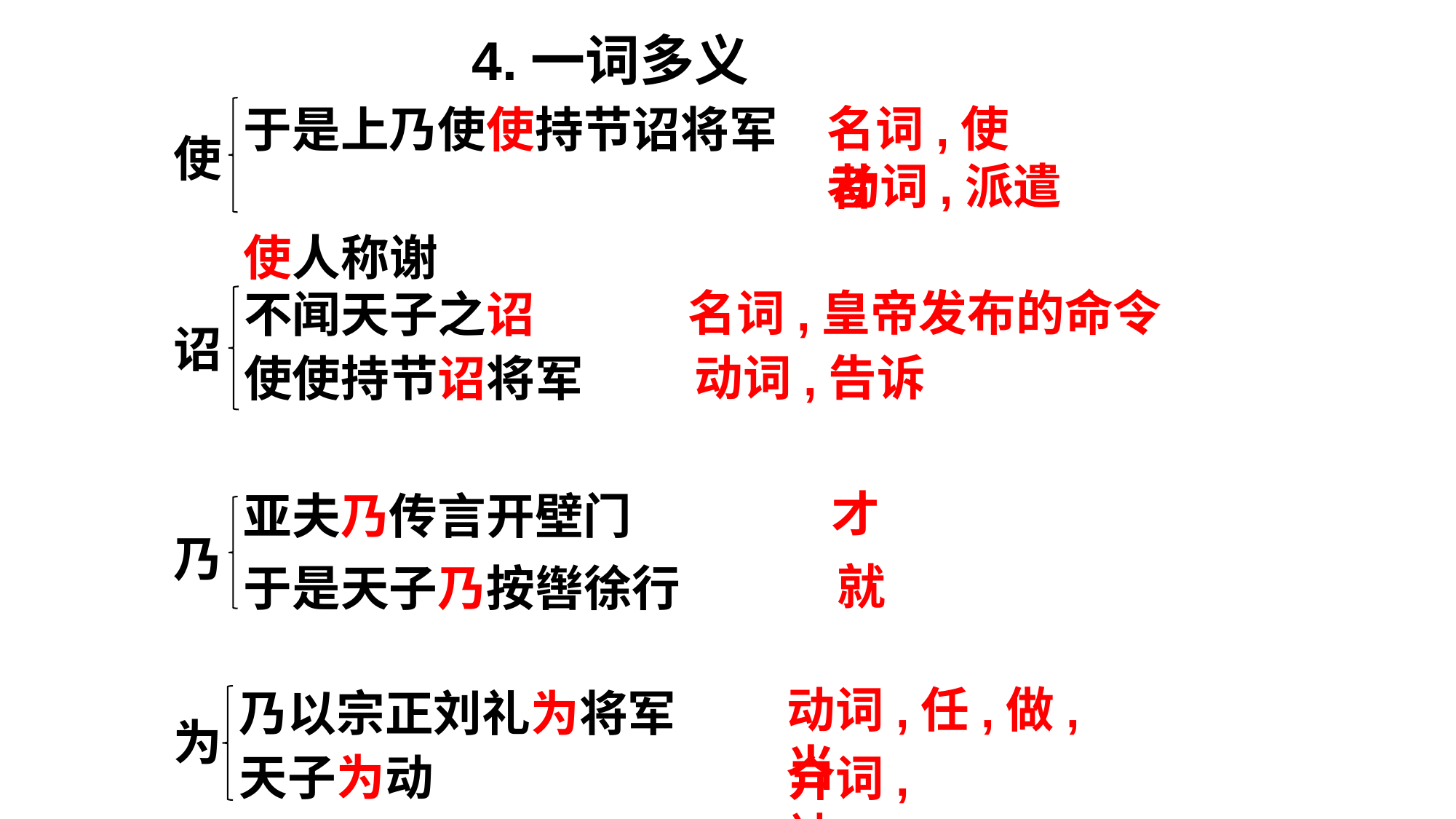

4.一词多义
于是上乃使使持节诏将军
使人称谢
名词,使者

使
动词,派遣
不闻天子之诏
使使持节诏将军
名词,皇帝发布的命令

诏
动词,告诉
才
亚夫乃传言开壁门
于是天子乃按辔徐行

乃
就
乃以宗正刘礼为将军
天子为动
动词,任,做,当

为
介词,被